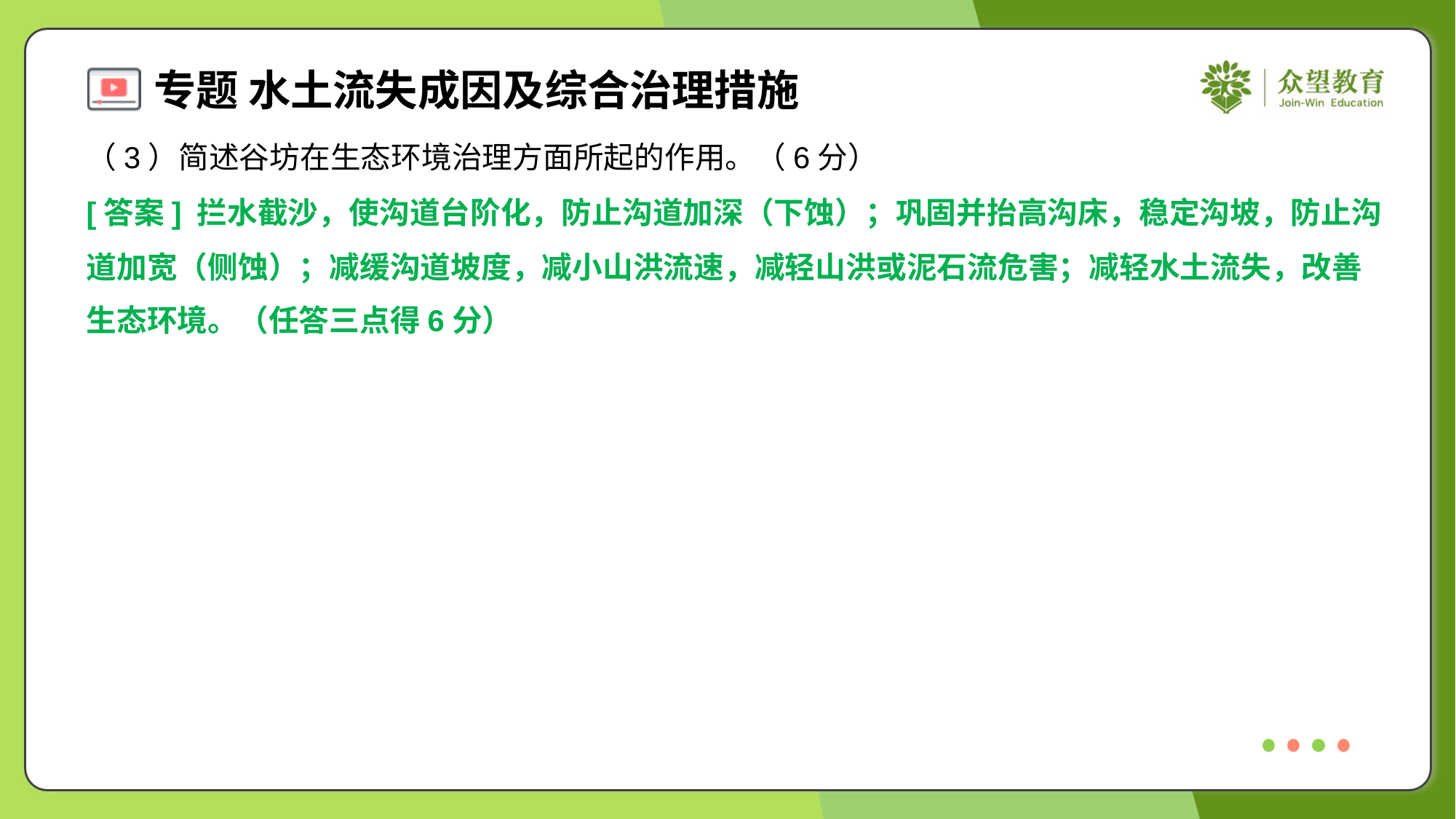

（3）简述谷坊在生态环境治理方面所起的作用。（6分）
[答案] 拦水截沙，使沟道台阶化，防止沟道加深（下蚀）；巩固并抬高沟床，稳定沟坡，防止沟
道加宽（侧蚀）；减缓沟道坡度，减小山洪流速，减轻山洪或泥石流危害；减轻水土流失，改善
生态环境。（任答三点得6分）